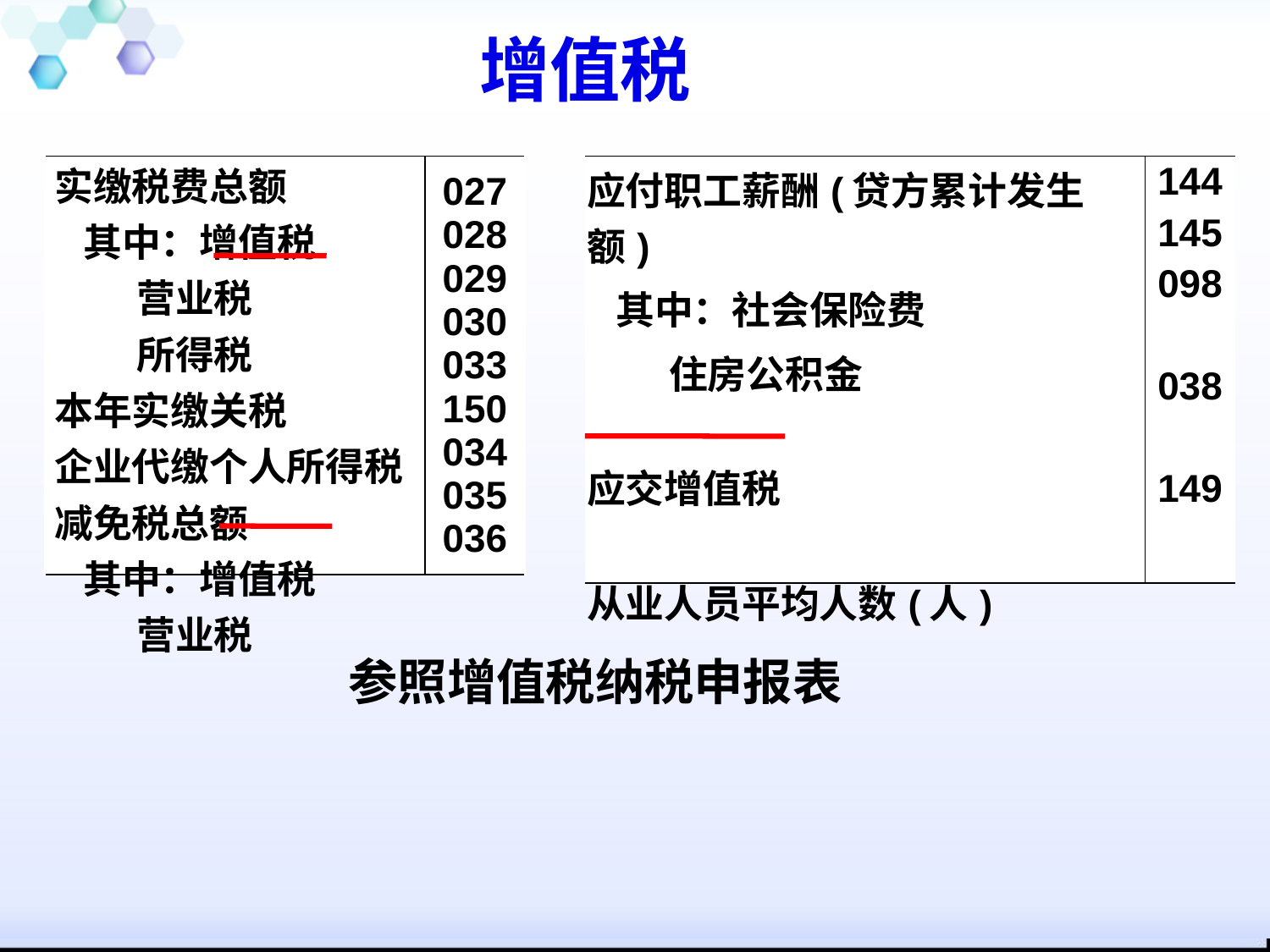

增值税
| 实缴税费总额 其中：增值税 营业税 所得税 本年实缴关税 企业代缴个人所得税 减免税总额 其中：增值税 营业税 | 027 028 029 030 033 150 034 035 036 |
| --- | --- |
| 应付职工薪酬(贷方累计发生额) 其中：社会保险费 住房公积金 应交增值税 从业人员平均人数(人) | 144 145 098 038 149 |
| --- | --- |

参照增值税纳税申报表